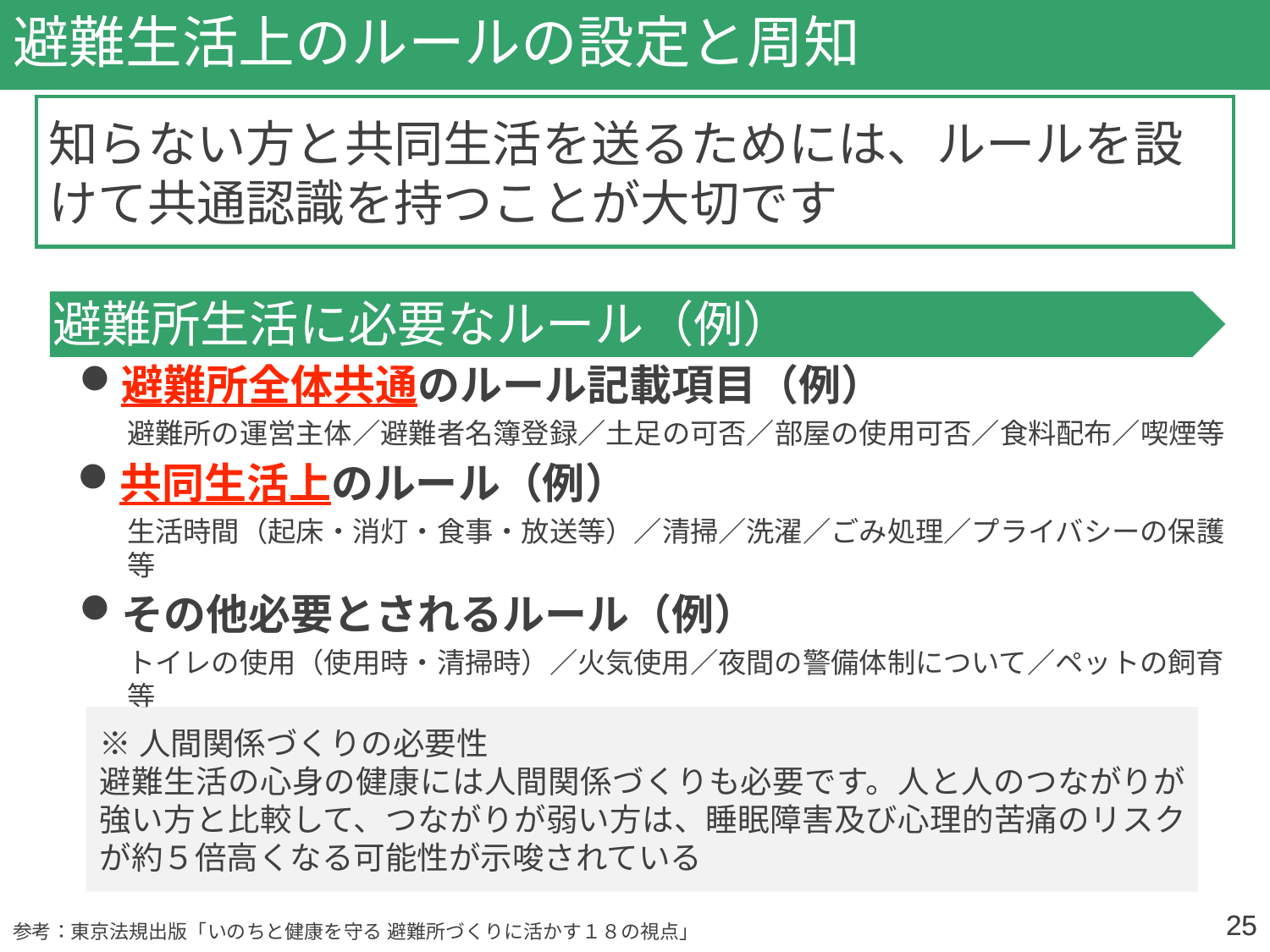

# 避難生活上のルールの設定と周知
知らない方と共同生活を送るためには、ルールを設けて共通認識を持つことが大切です
避難所生活に必要なルール（例）
避難所全体共通のルール記載項目（例）
避難所の運営主体／避難者名簿登録／土足の可否／部屋の使用可否／食料配布／喫煙等
共同生活上のルール（例）
生活時間（起床・消灯・食事・放送等）／清掃／洗濯／ごみ処理／プライバシーの保護 等
その他必要とされるルール（例）
トイレの使用（使用時・清掃時）／火気使用／夜間の警備体制について／ペットの飼育 等

※人間関係づくりの必要性
避難生活の心身の健康には人間関係づくりも必要です。人と人のつながりが強い方と比較して、つながりが弱い方は、睡眠障害及び心理的苦痛のリスクが約５倍高くなる可能性が示唆されている
25
25
参考：東京法規出版「いのちと健康を守る 避難所づくりに活かす１８の視点」